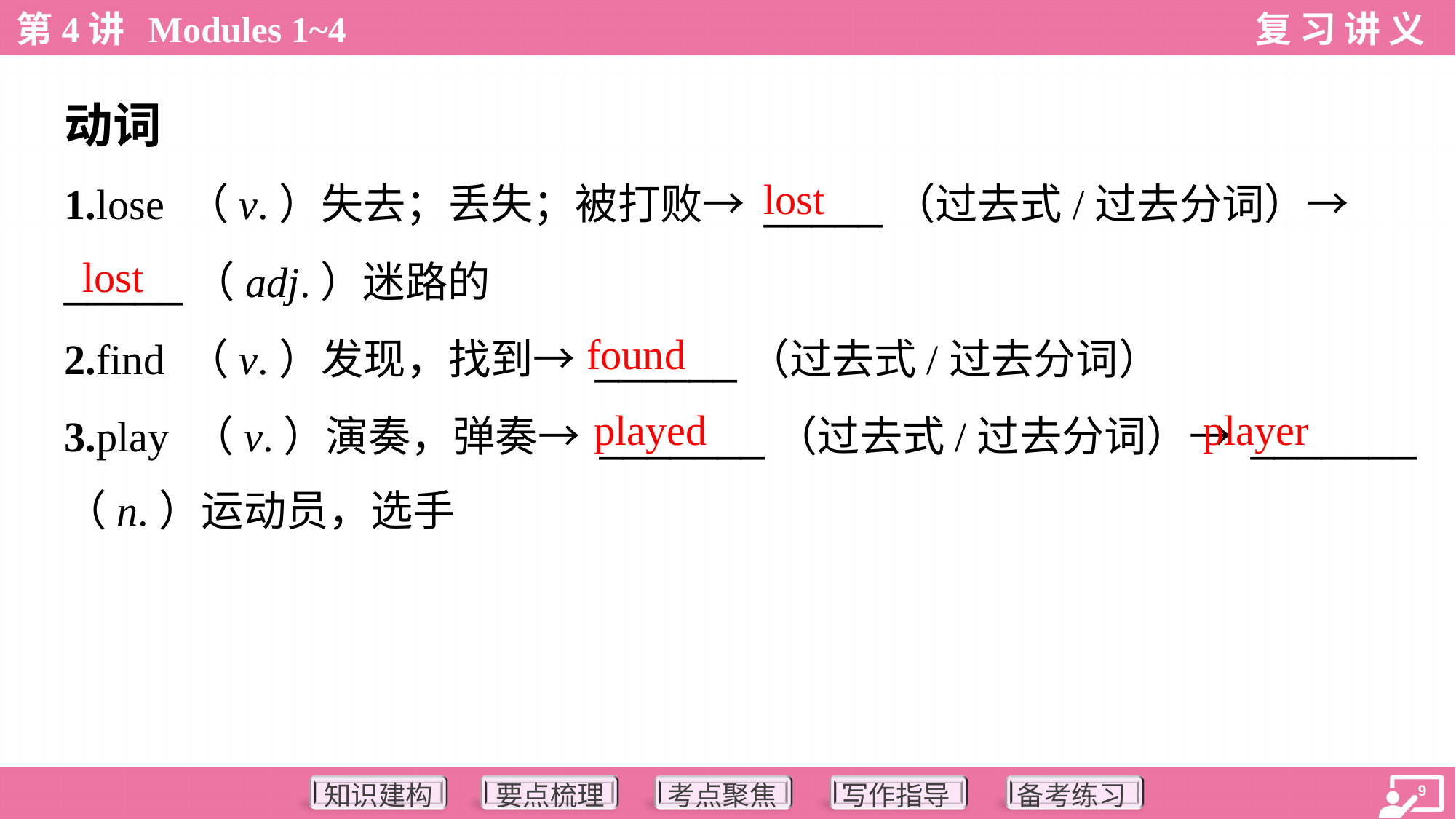

动词
lost
1.lose （v.）失去；丢失；被打败→ _____（过去式/过去分词）→
_____（adj.）迷路的
2.find （v.）发现，找到→ ______（过去式/过去分词）
3.play （v.）演奏，弹奏→ _______（过去式/过去分词）→ _______
（n.）运动员，选手
lost
found
played
player